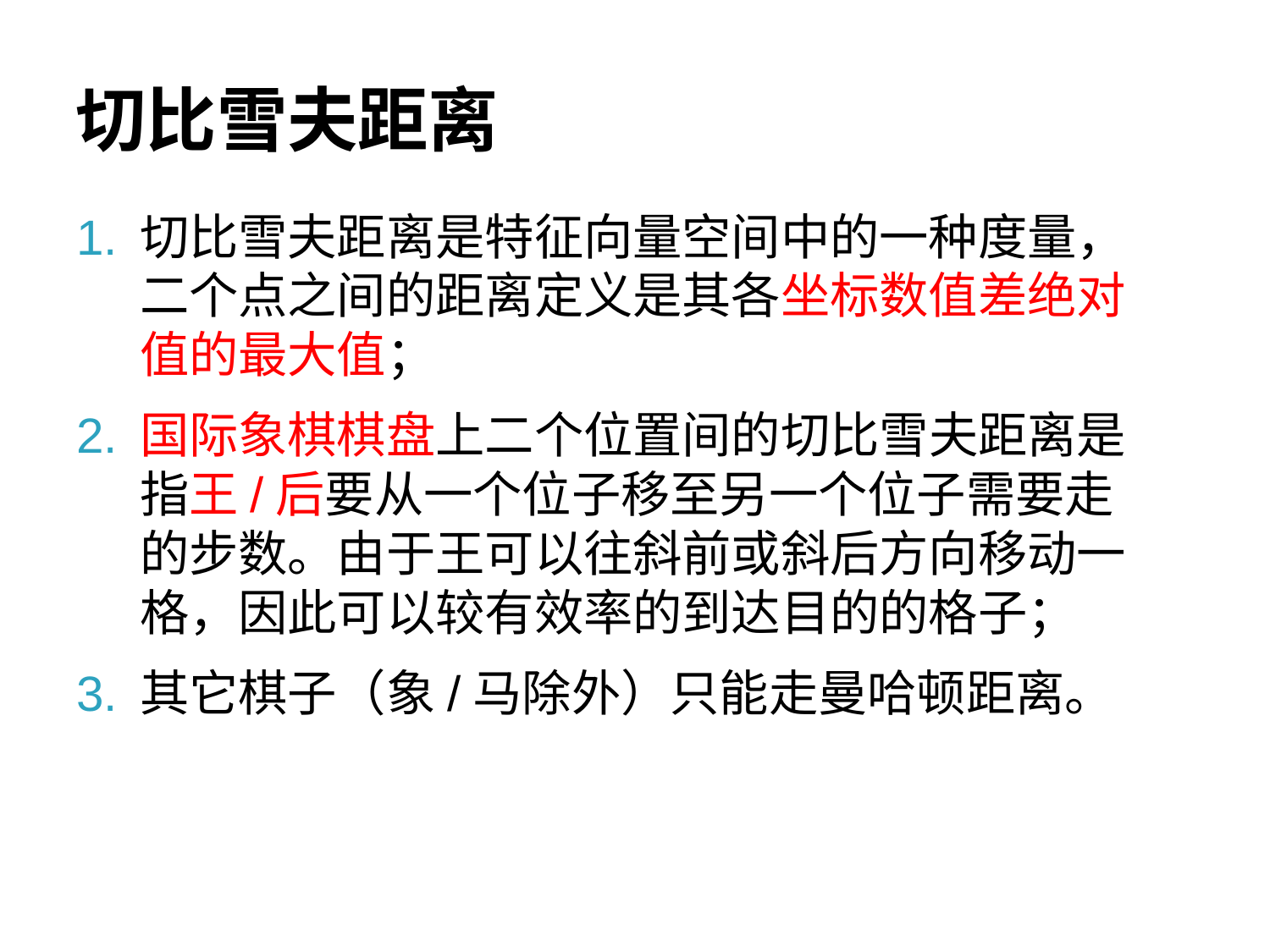

# 切比雪夫距离
切比雪夫距离是特征向量空间中的一种度量，二个点之间的距离定义是其各坐标数值差绝对值的最大值；
国际象棋棋盘上二个位置间的切比雪夫距离是指王/后要从一个位子移至另一个位子需要走的步数。由于王可以往斜前或斜后方向移动一格，因此可以较有效率的到达目的的格子；
其它棋子（象/马除外）只能走曼哈顿距离。